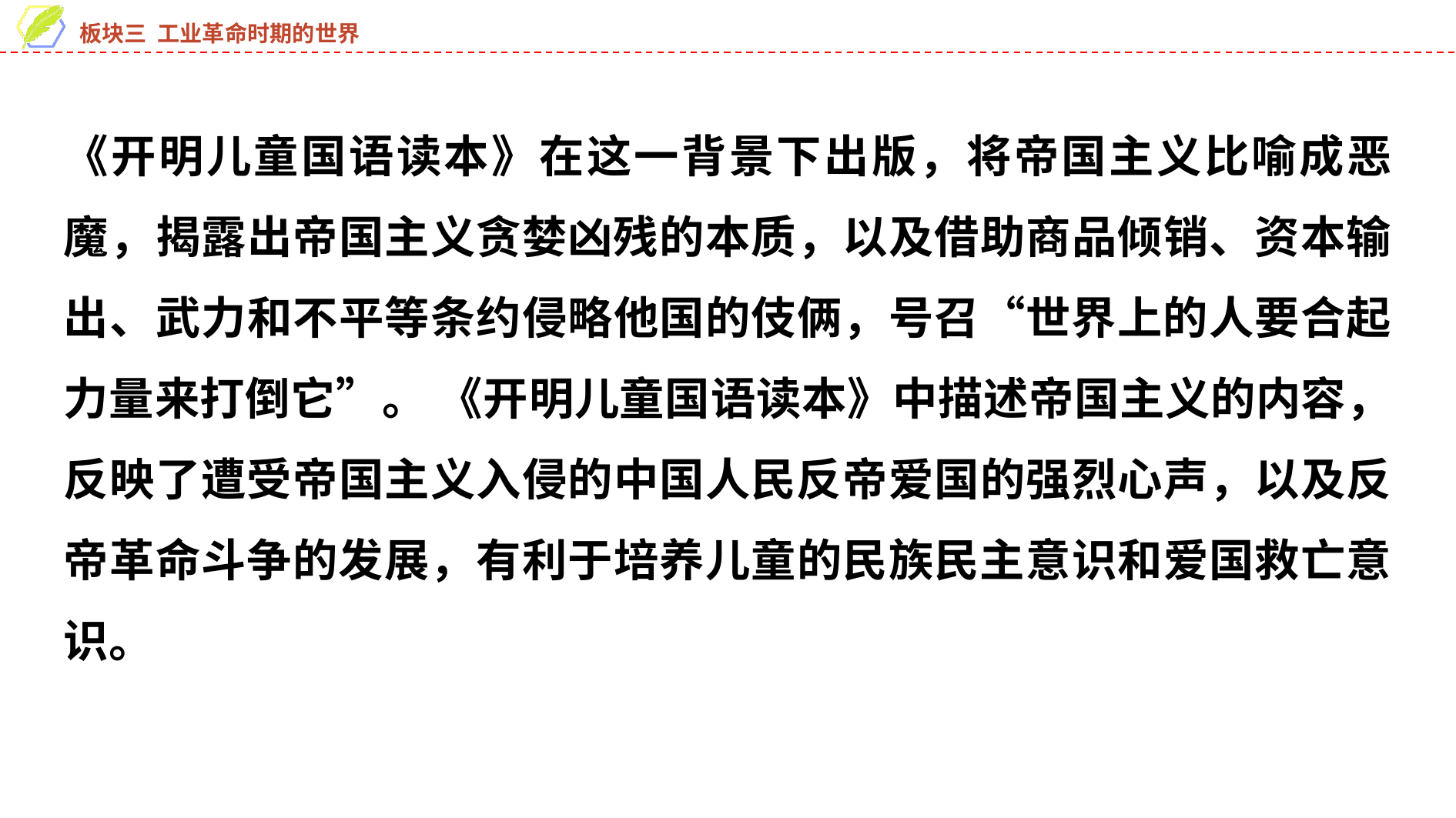

《开明儿童国语读本》在这一背景下出版，将帝国主义比喻成恶魔，揭露出帝国主义贪婪凶残的本质，以及借助商品倾销、资本输出、武力和不平等条约侵略他国的伎俩，号召“世界上的人要合起力量来打倒它”。 《开明儿童国语读本》中描述帝国主义的内容，反映了遭受帝国主义入侵的中国人民反帝爱国的强烈心声，以及反帝革命斗争的发展，有利于培养儿童的民族民主意识和爱国救亡意识。